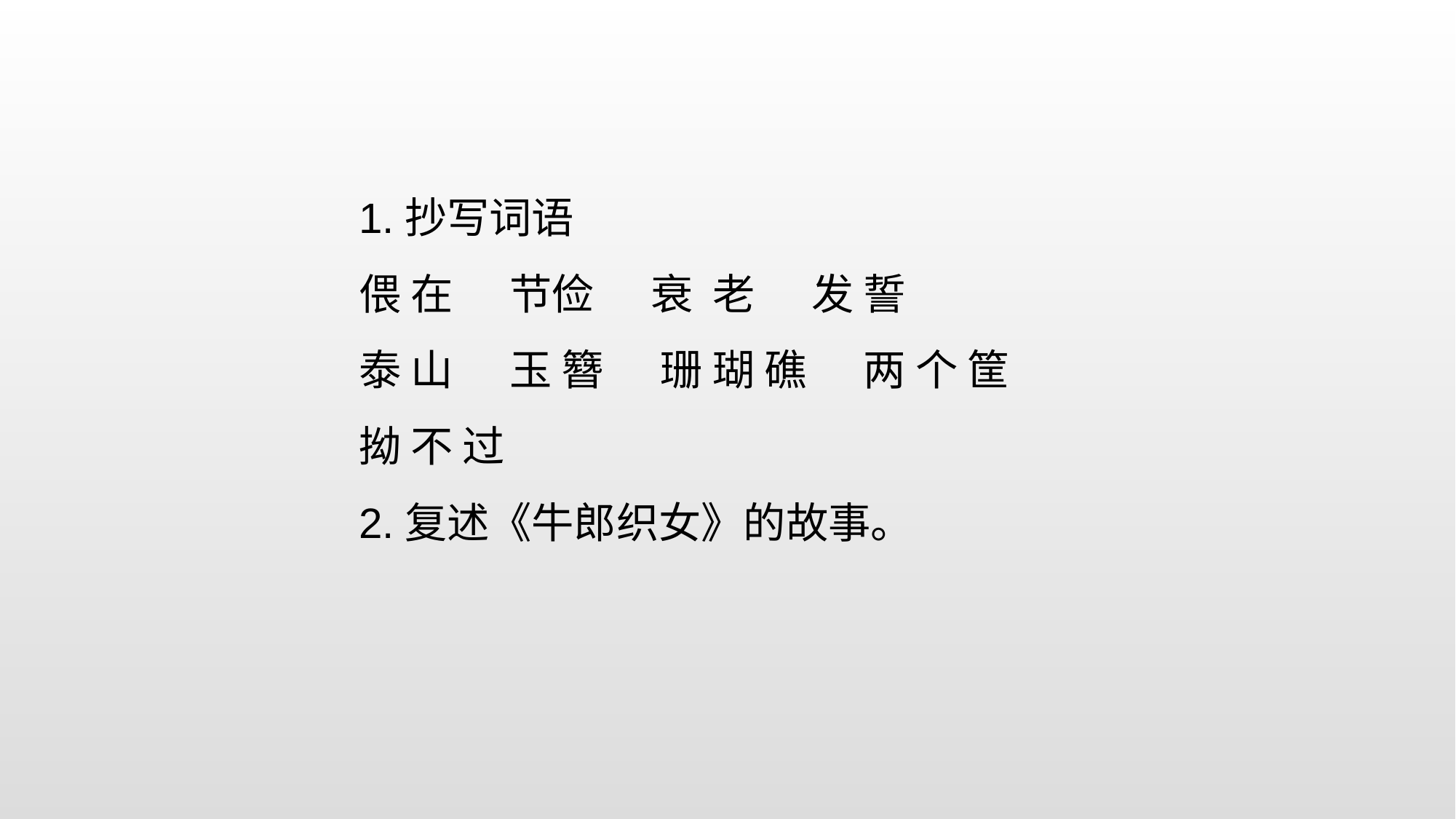

1.抄写词语
偎 在      节俭      衰  老      发 誓
泰 山      玉 簪      珊 瑚 礁      两 个 筐         拗 不 过
2.复述《牛郎织女》的故事。